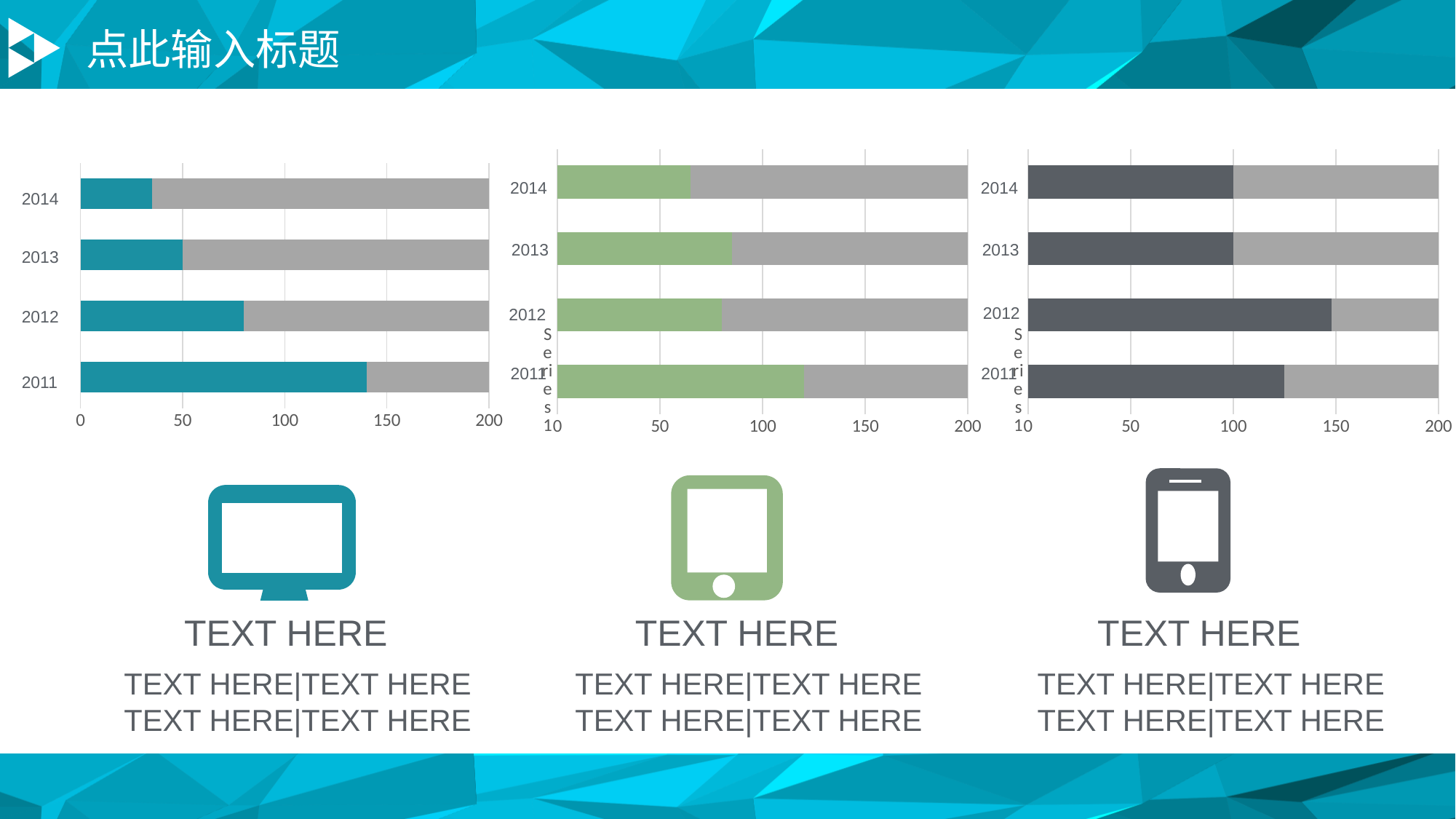

点此输入标题

### Chart

| Category | 系列 1 | 系列 2 |
|---|---|---|
| 类别 1 | 140.0 | 180.0 |
| 类别 2 | 80.0 | 180.0 |
| 类别 3 | 50.0 | 180.0 |
| 类别 4 | 35.0 | 180.0 |
2014
2013
2012
2011

### Chart

| Category | 系列 1 | 系列 2 |
|---|---|---|
|  | 120.0 | 180.0 |
|  | 80.0 | 180.0 |
|  | 85.0 | 180.0 |
|  | 65.0 | 180.0 |
2014
2013
2012
2011

### Chart

| Category | 系列 1 | 系列 2 |
|---|---|---|
|  | 125.0 | 180.0 |
|  | 148.0 | 180.0 |
|  | 100.0 | 180.0 |
|  | 100.0 | 180.0 |
2014
2013
2012
2011

TEXT HERE
TEXT HERE
TEXT HERE
TEXT HERE|TEXT HERE
TEXT HERE|TEXT HERE
TEXT HERE|TEXT HERE
TEXT HERE|TEXT HERE
TEXT HERE|TEXT HERE
TEXT HERE|TEXT HERE